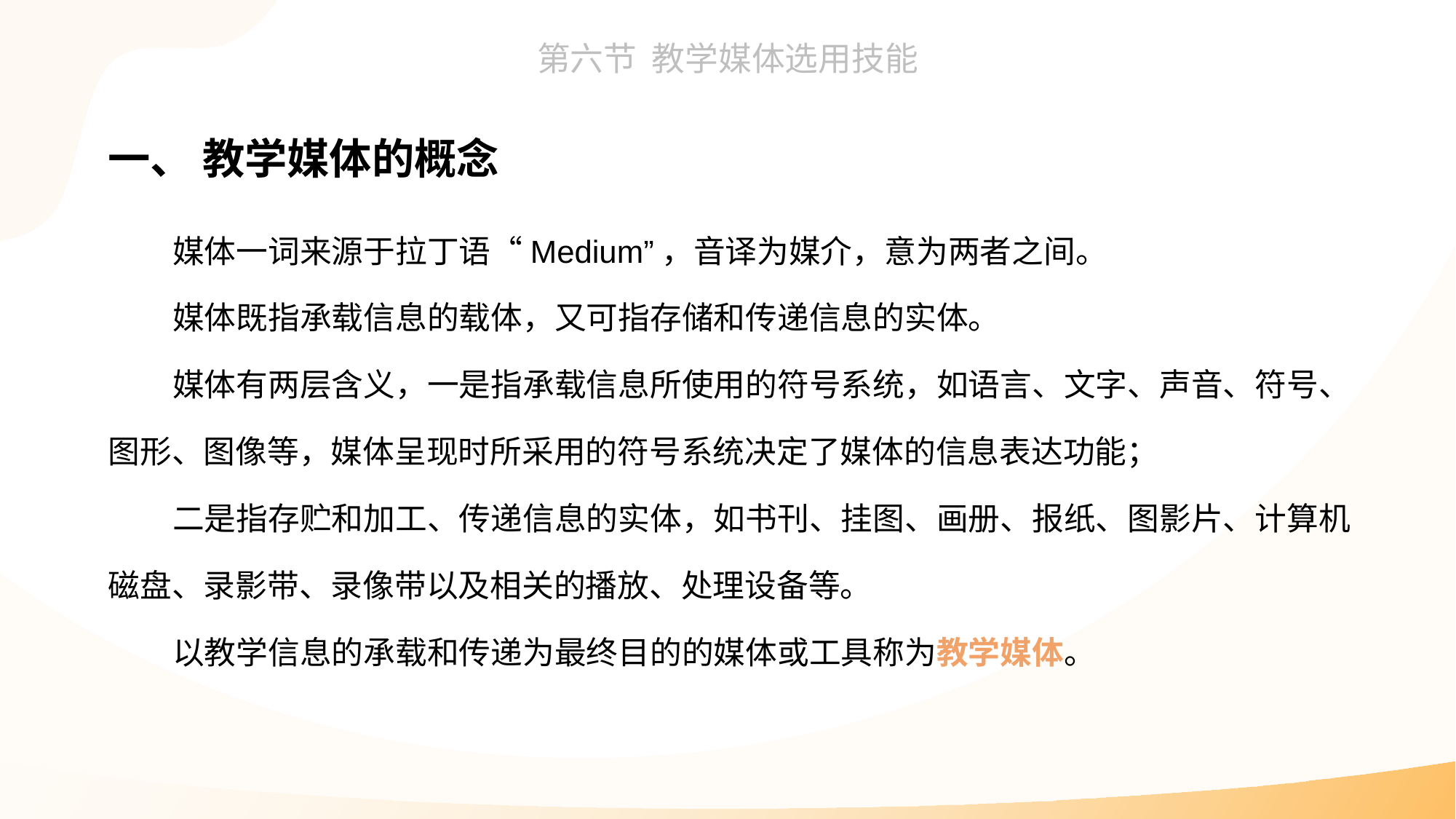

一、 教学媒体的概念
媒体一词来源于拉丁语“Medium”，音译为媒介，意为两者之间。
媒体既指承载信息的载体，又可指存储和传递信息的实体。
媒体有两层含义，一是指承载信息所使用的符号系统，如语言、文字、声音、符号、图形、图像等，媒体呈现时所采用的符号系统决定了媒体的信息表达功能；
二是指存贮和加工、传递信息的实体，如书刊、挂图、画册、报纸、图影片、计算机磁盘、录影带、录像带以及相关的播放、处理设备等。
以教学信息的承载和传递为最终目的的媒体或工具称为教学媒体。